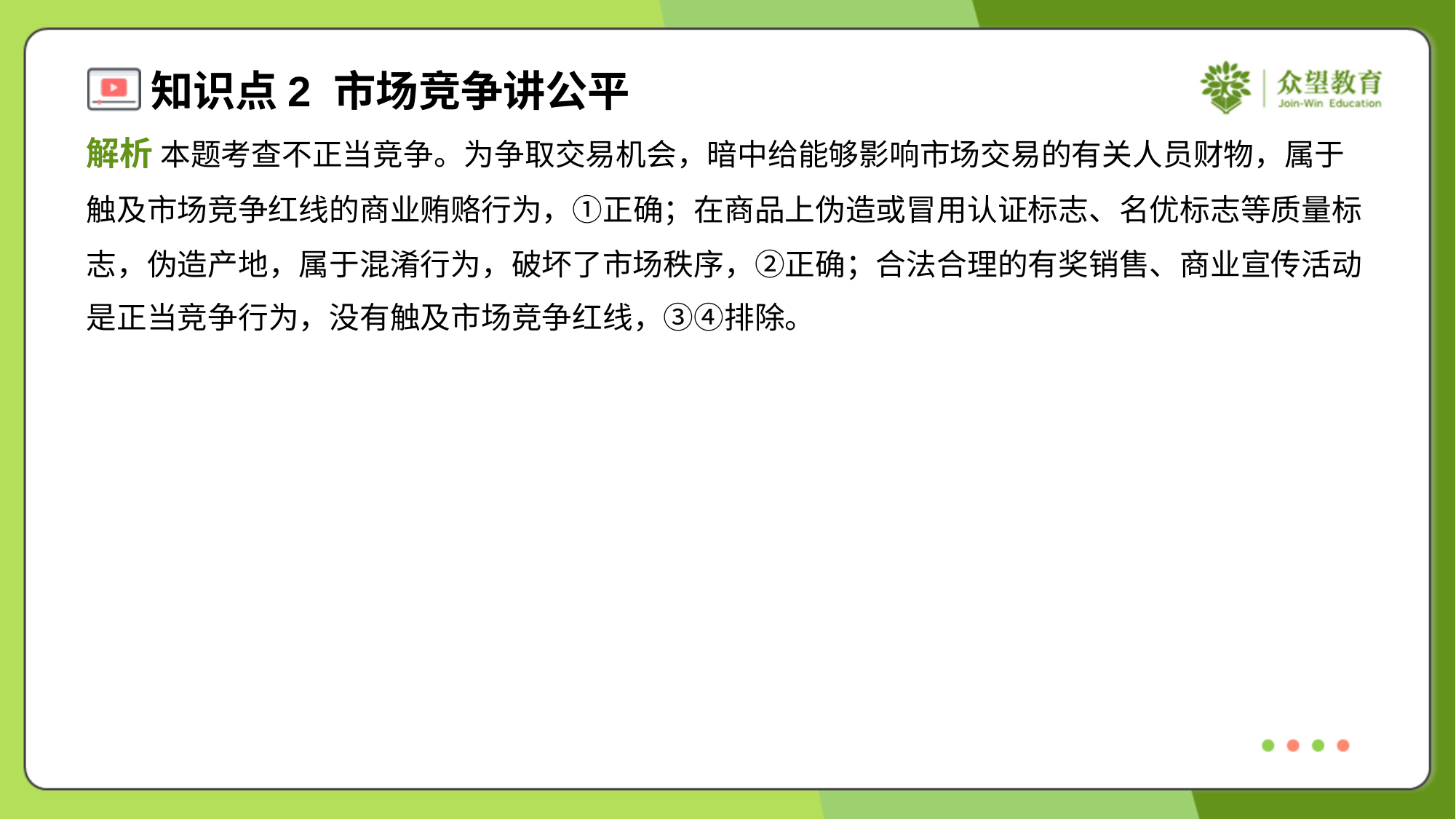

解析 本题考查不正当竞争。为争取交易机会，暗中给能够影响市场交易的有关人员财物，属于
触及市场竞争红线的商业贿赂行为，①正确；在商品上伪造或冒用认证标志、名优标志等质量标
志，伪造产地，属于混淆行为，破坏了市场秩序，②正确；合法合理的有奖销售、商业宣传活动
是正当竞争行为，没有触及市场竞争红线，③④排除。